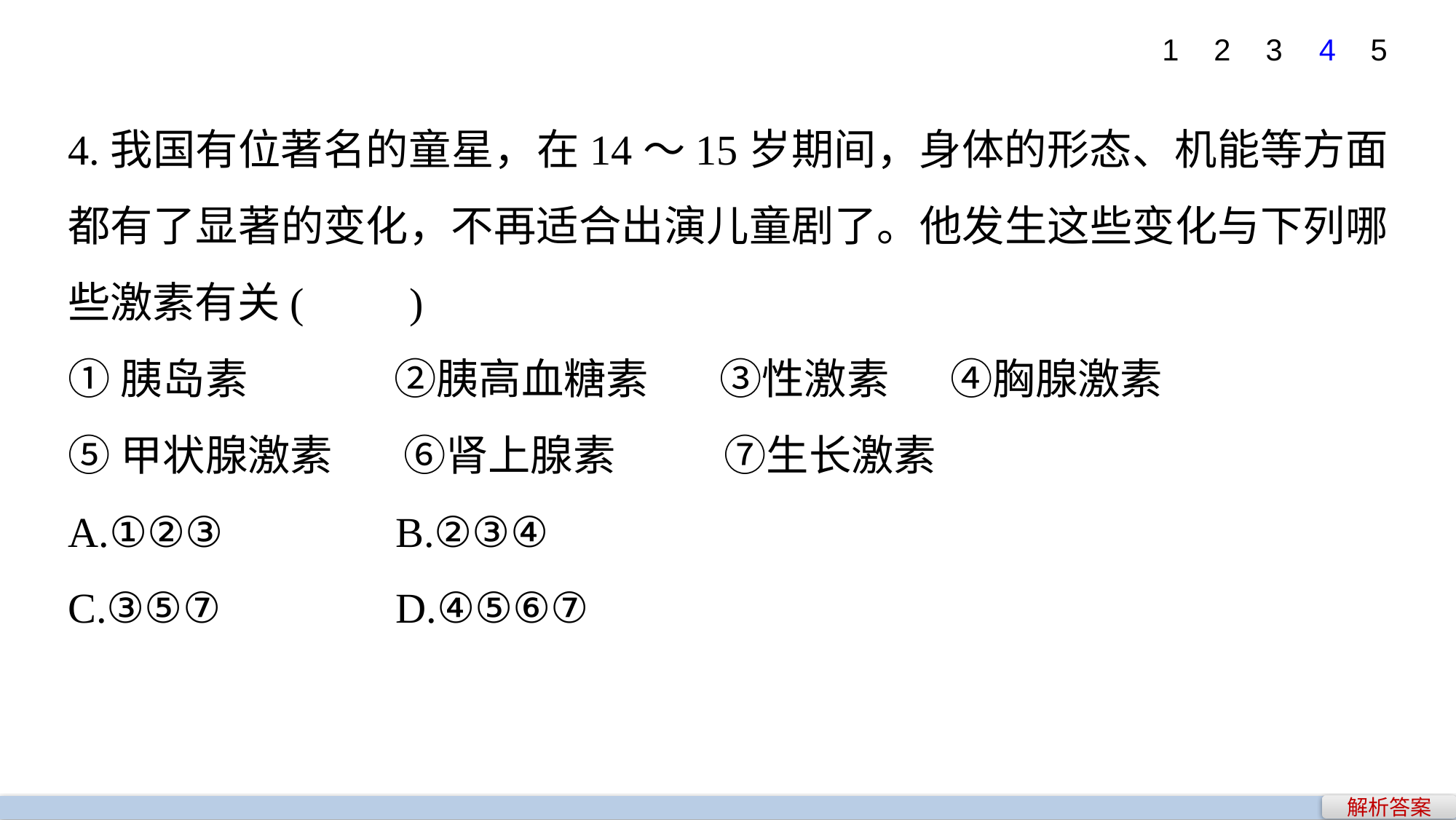

1
2
3
4
5
4.我国有位著名的童星，在14～15岁期间，身体的形态、机能等方面都有了显著的变化，不再适合出演儿童剧了。他发生这些变化与下列哪些激素有关(　　)
①胰岛素　           ②胰高血糖素　   ③性激素　  ④胸腺激素
⑤甲状腺激素　   ⑥肾上腺素　       ⑦生长激素
A.①②③  		B.②③④
C.③⑤⑦  		D.④⑤⑥⑦
解析答案